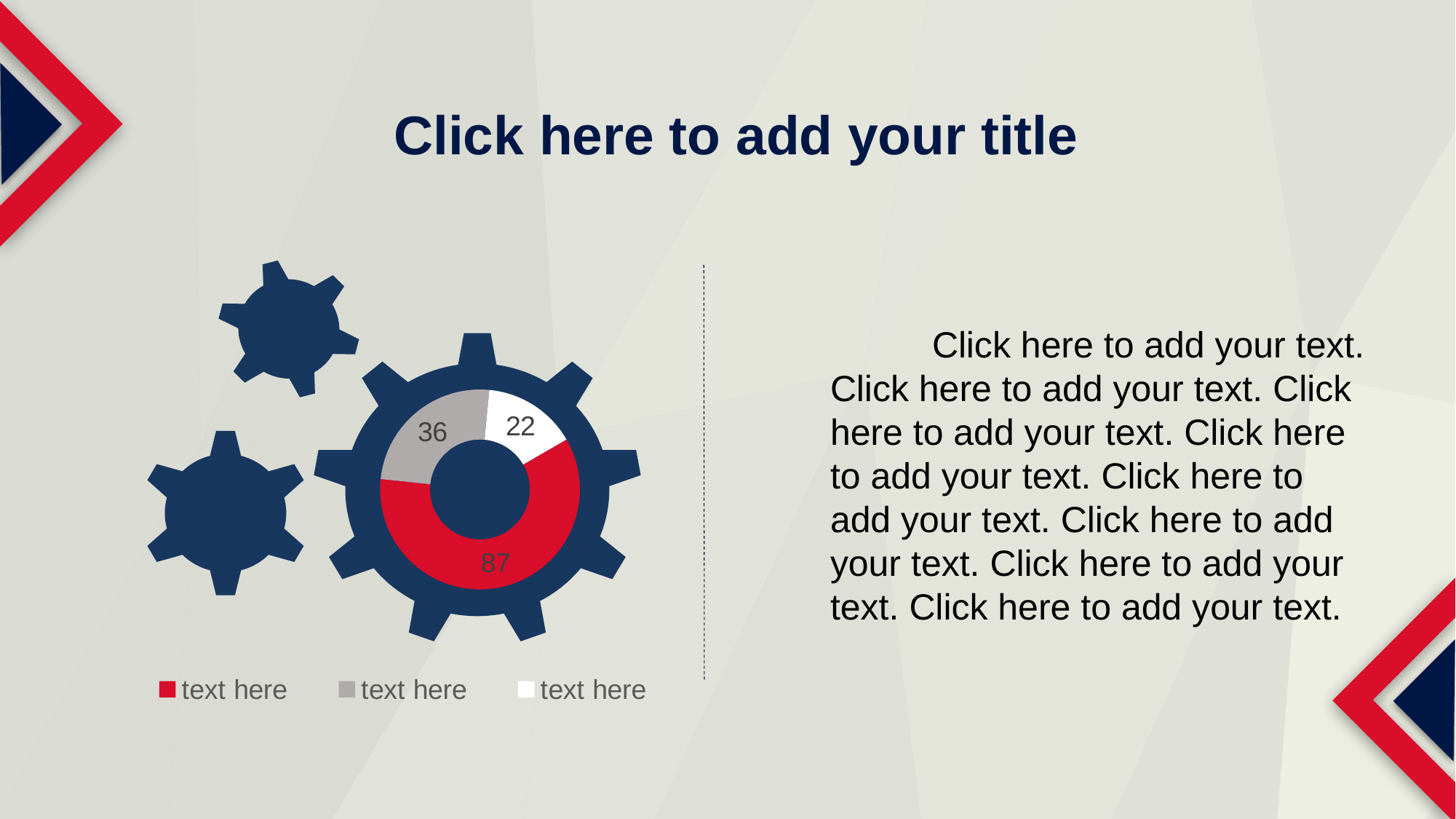

Click here to add your title

### Chart

| Category | 销售额 |
|---|---|
| text here | 87.0 |
| text here | 36.0 |
| text here | 22.0 |
          Click here to add your text. Click here to add your text. Click here to add your text. Click here to add your text. Click here to add your text. Click here to add your text. Click here to add your text. Click here to add your text.